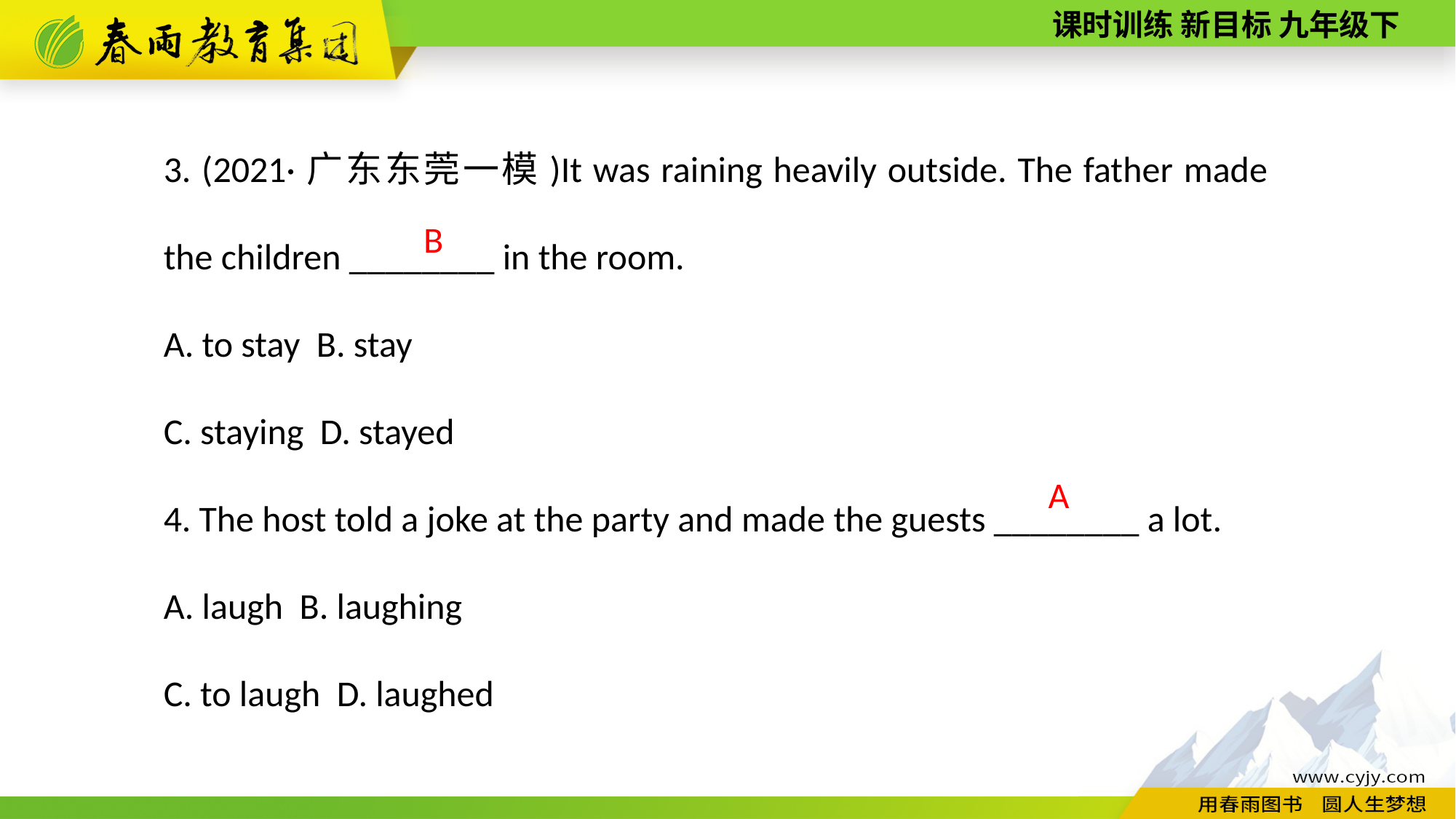

3. (2021·广东东莞一模)It was raining heavily outside. The father made the children ________ in the room.
A. to stay  B. stay
C. staying  D. stayed
4. The host told a joke at the party and made the guests ________ a lot.
A. laugh  B. laughing
C. to laugh  D. laughed
B
A